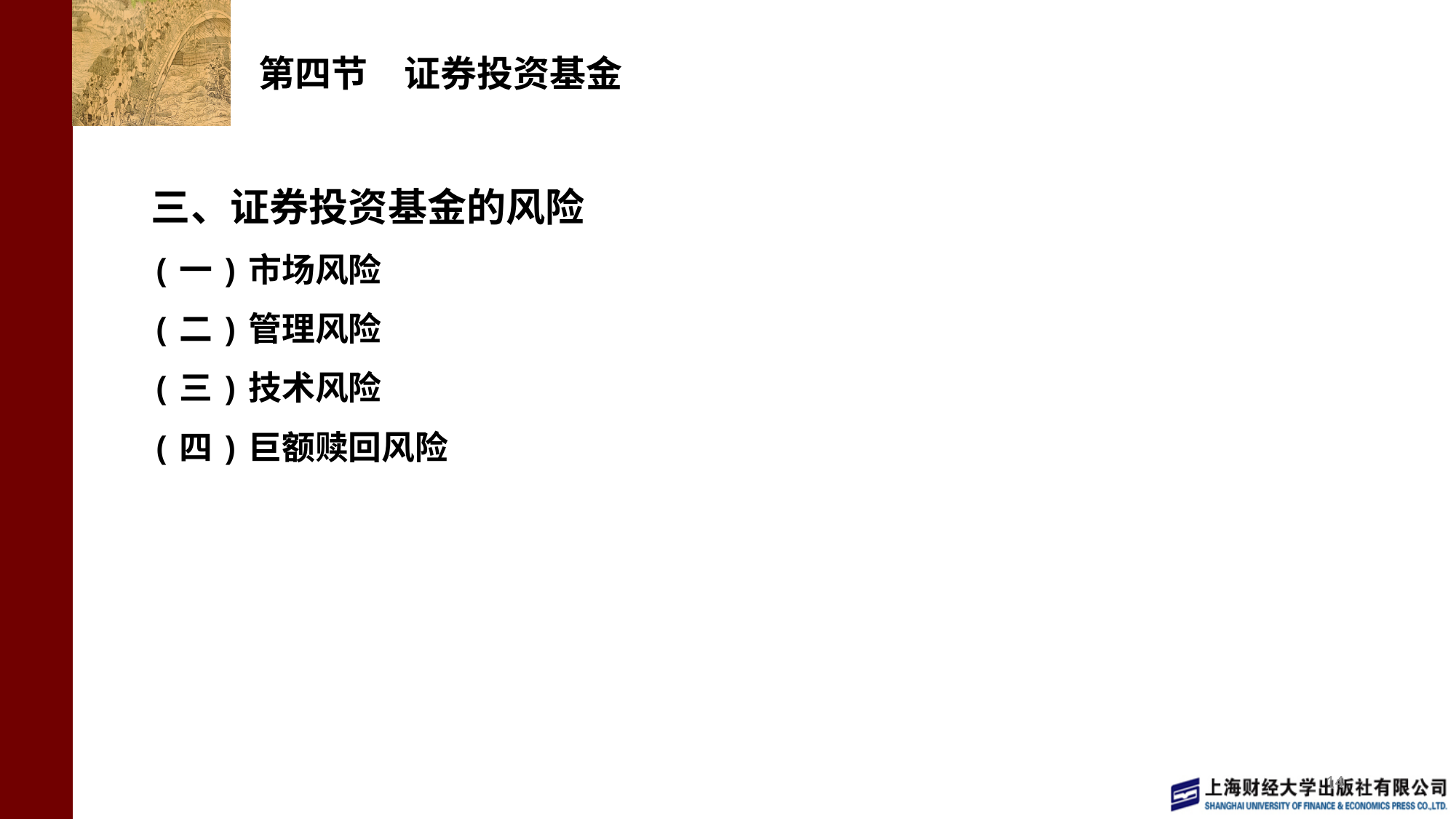

# 第四节　证券投资基金
三、证券投资基金的风险
(一)市场风险
(二)管理风险
(三)技术风险
(四)巨额赎回风险

14